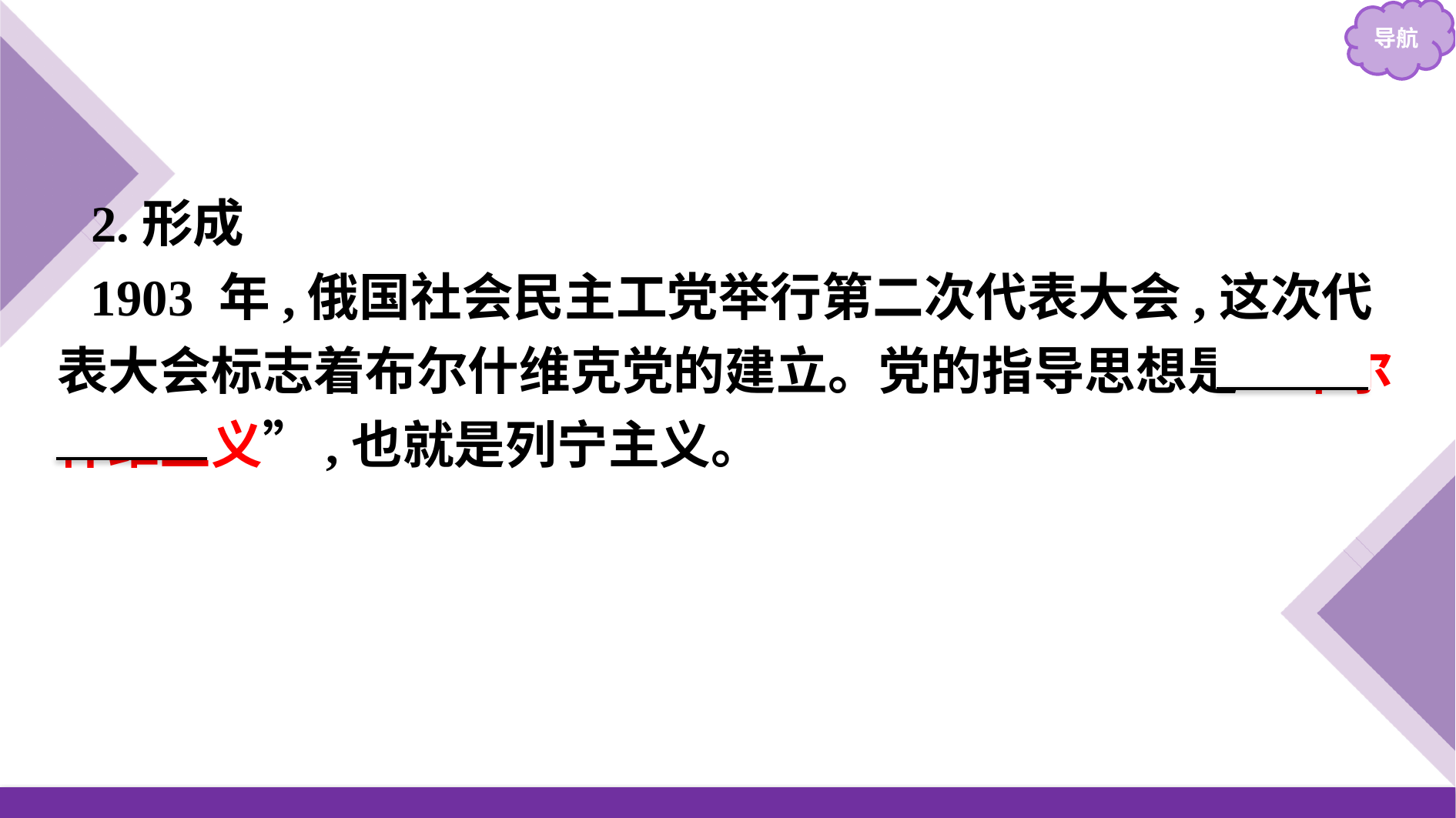

2.形成
1903 年,俄国社会民主工党举行第二次代表大会,这次代表大会标志着布尔什维克党的建立。党的指导思想是“布尔什维主义”,也就是列宁主义。